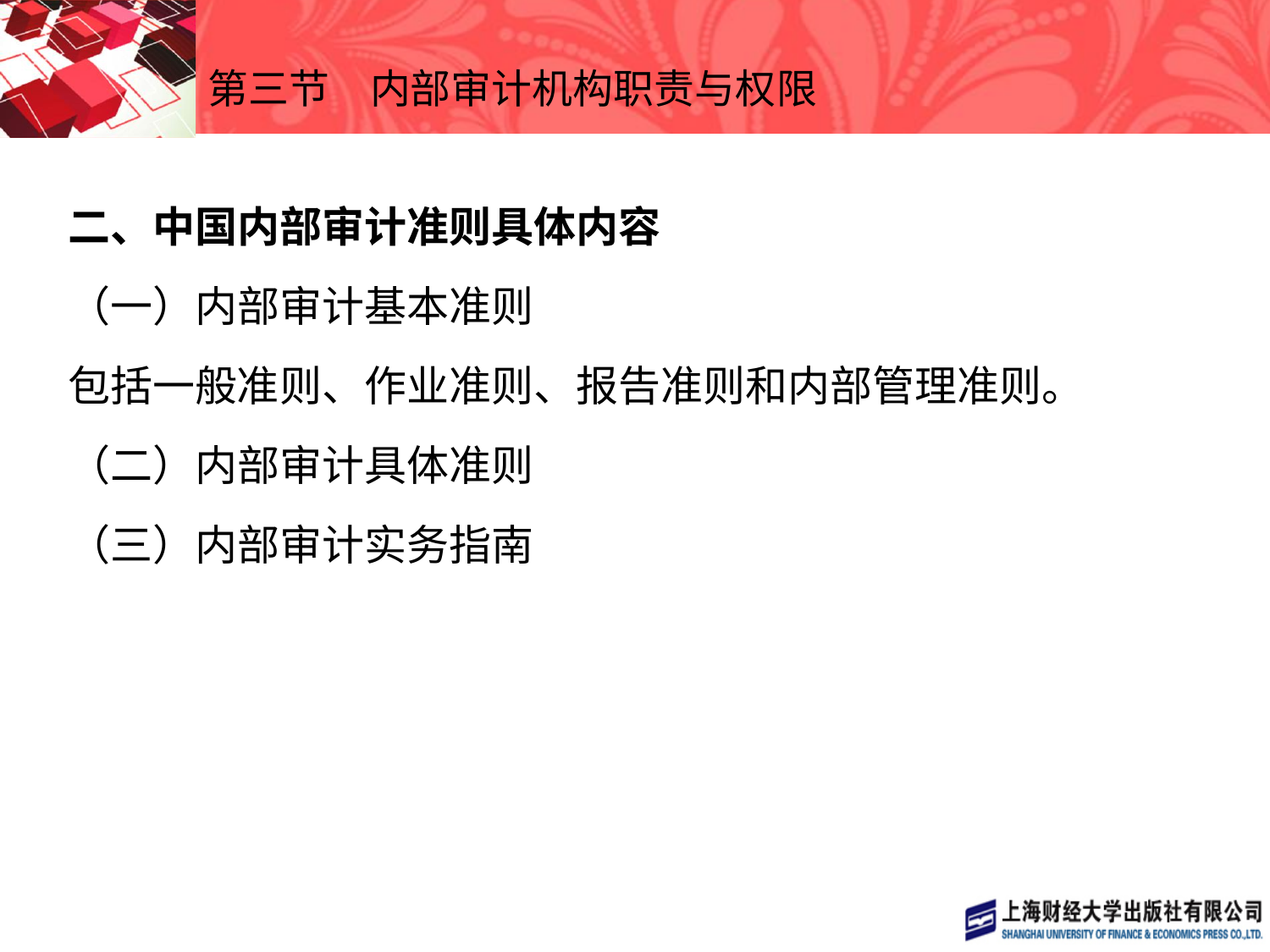

# 第三节　内部审计机构职责与权限
二、中国内部审计准则具体内容
（一）内部审计基本准则
包括一般准则、作业准则、报告准则和内部管理准则。
（二）内部审计具体准则
（三）内部审计实务指南